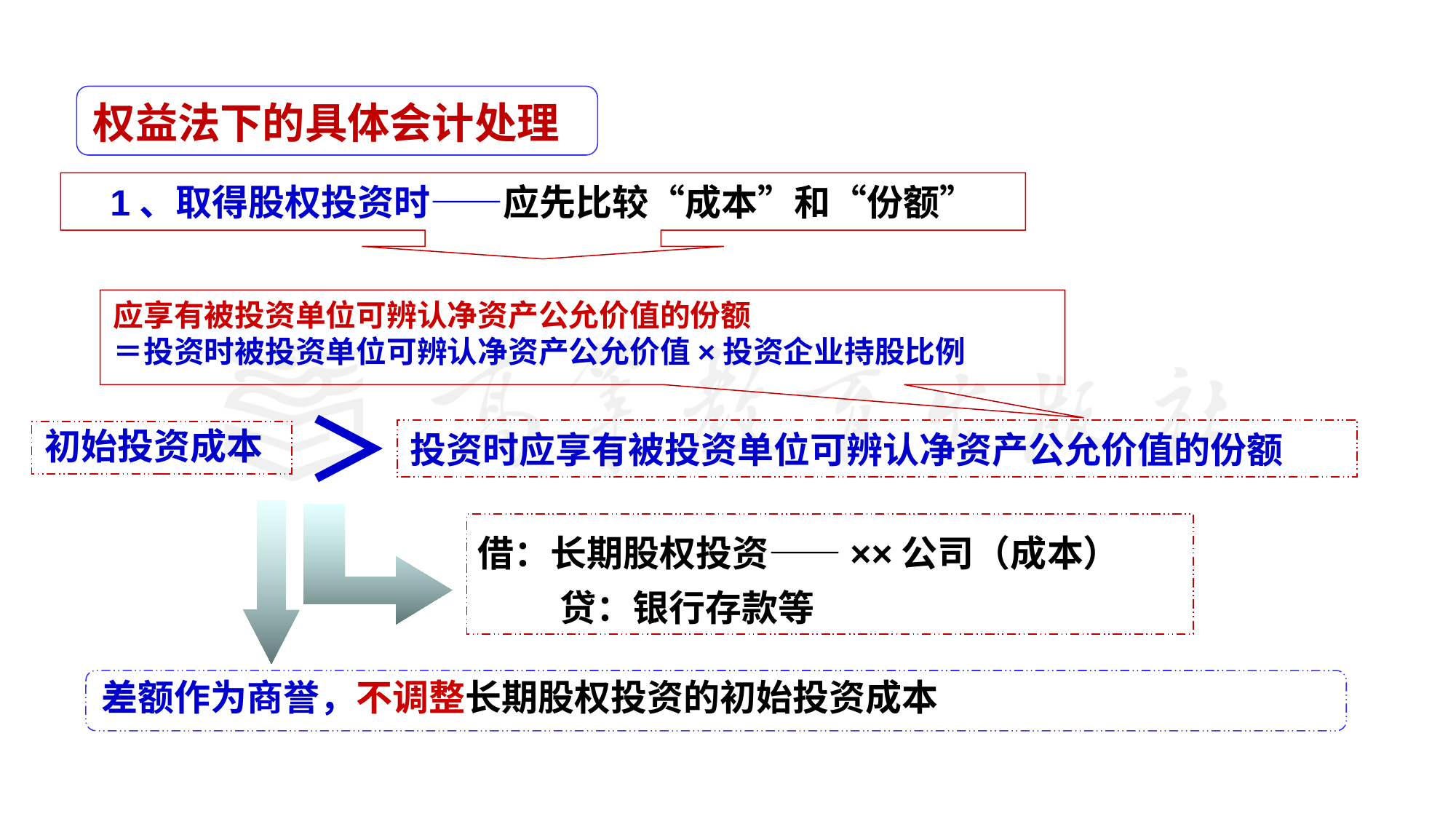

权益法下的具体会计处理
1、取得股权投资时——应先比较“成本”和“份额”
应享有被投资单位可辨认净资产公允价值的份额
＝投资时被投资单位可辨认净资产公允价值×投资企业持股比例
＞
投资时应享有被投资单位可辨认净资产公允价值的份额
初始投资成本

借：长期股权投资——××公司（成本）
         贷：银行存款等
差额作为商誉，不调整长期股权投资的初始投资成本